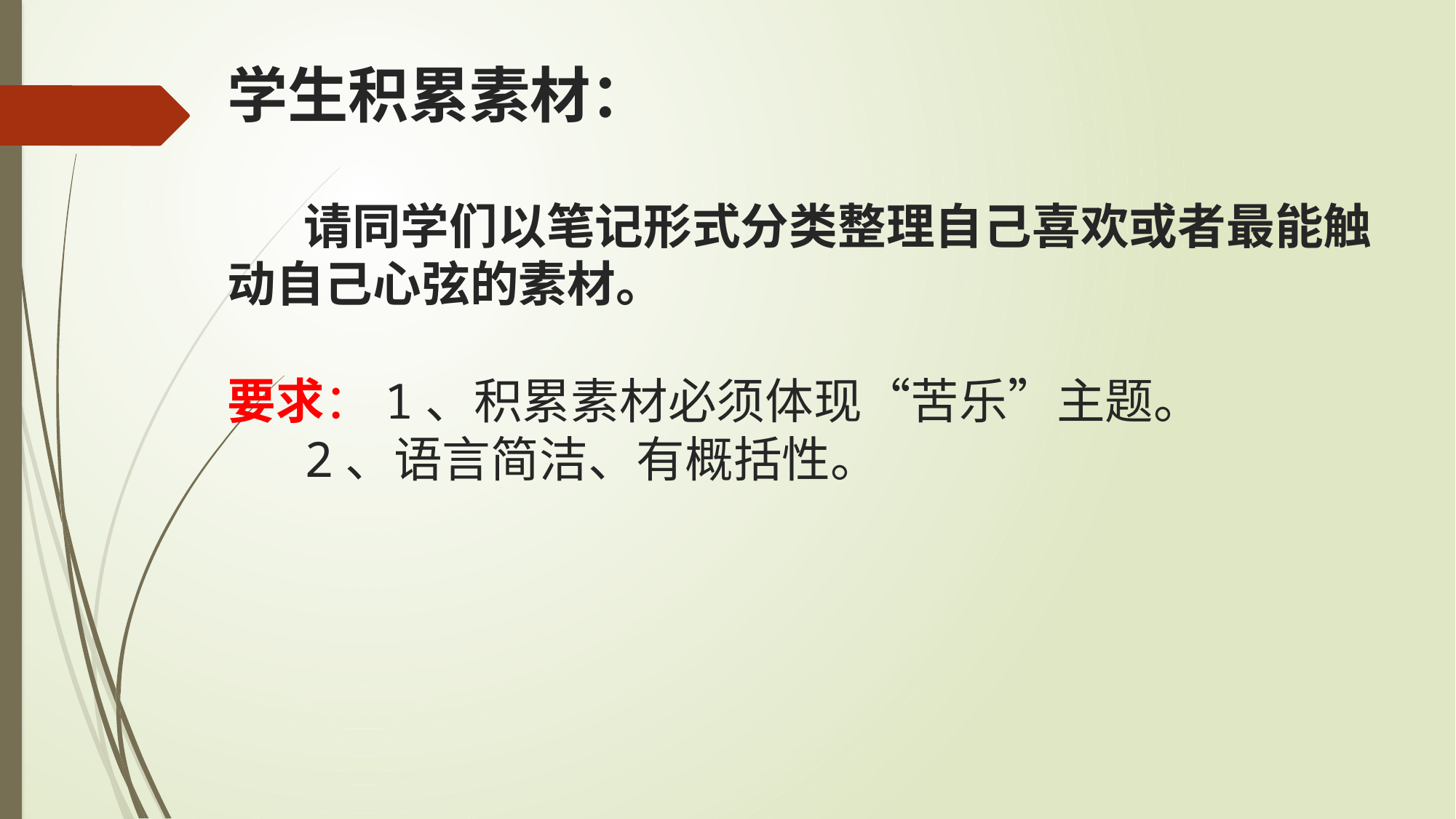

# 学生积累素材： 请同学们以笔记形式分类整理自己喜欢或者最能触动自己心弦的素材。 要求：1、积累素材必须体现“苦乐”主题。 2、语言简洁、有概括性。